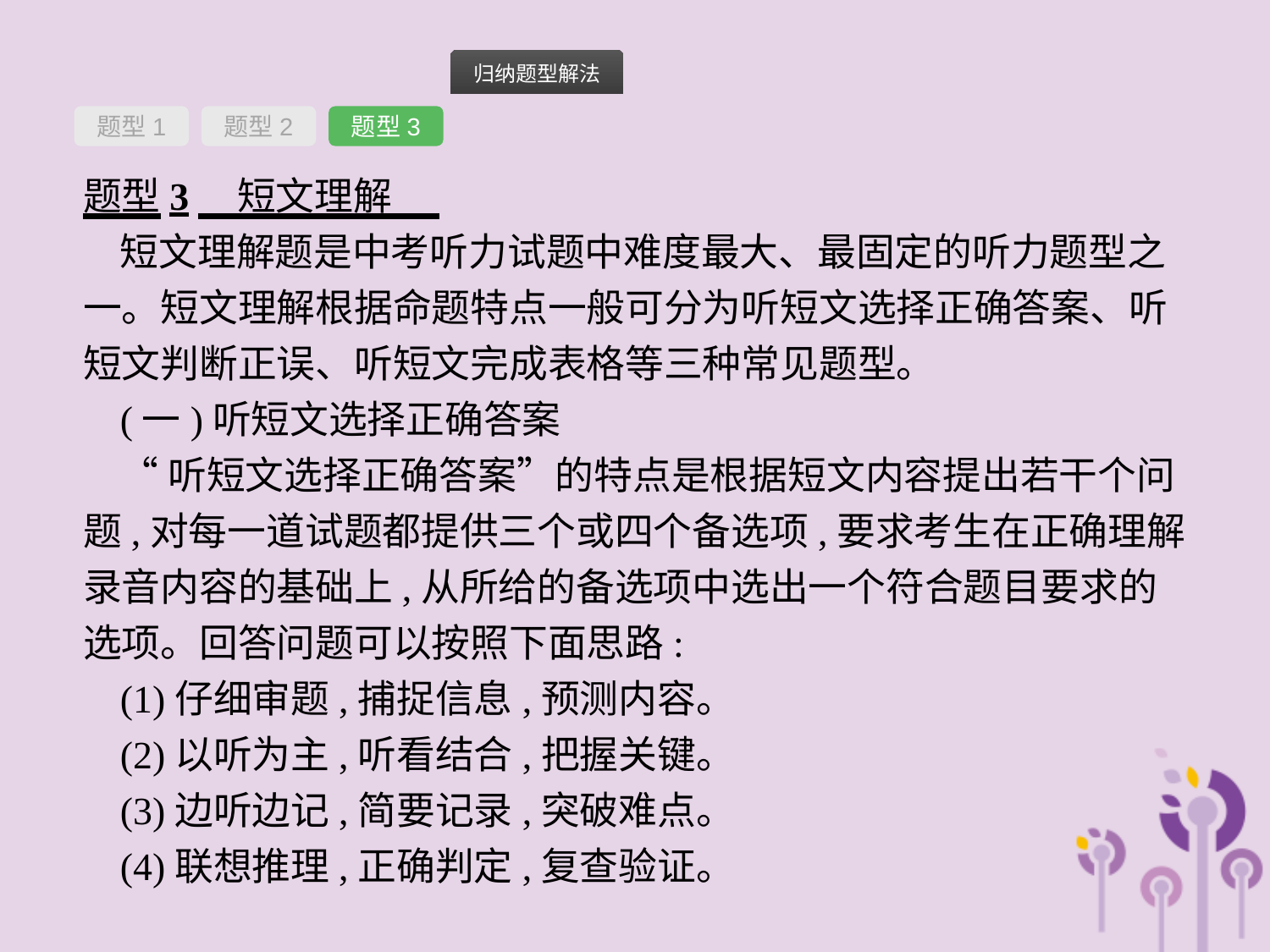

题型1
题型2
题型3
题型3　短文理解
短文理解题是中考听力试题中难度最大、最固定的听力题型之一。短文理解根据命题特点一般可分为听短文选择正确答案、听短文判断正误、听短文完成表格等三种常见题型。
(一)听短文选择正确答案
“听短文选择正确答案”的特点是根据短文内容提出若干个问题,对每一道试题都提供三个或四个备选项,要求考生在正确理解录音内容的基础上,从所给的备选项中选出一个符合题目要求的选项。回答问题可以按照下面思路:
(1)仔细审题,捕捉信息,预测内容。
(2)以听为主,听看结合,把握关键。
(3)边听边记,简要记录,突破难点。
(4)联想推理,正确判定,复查验证。